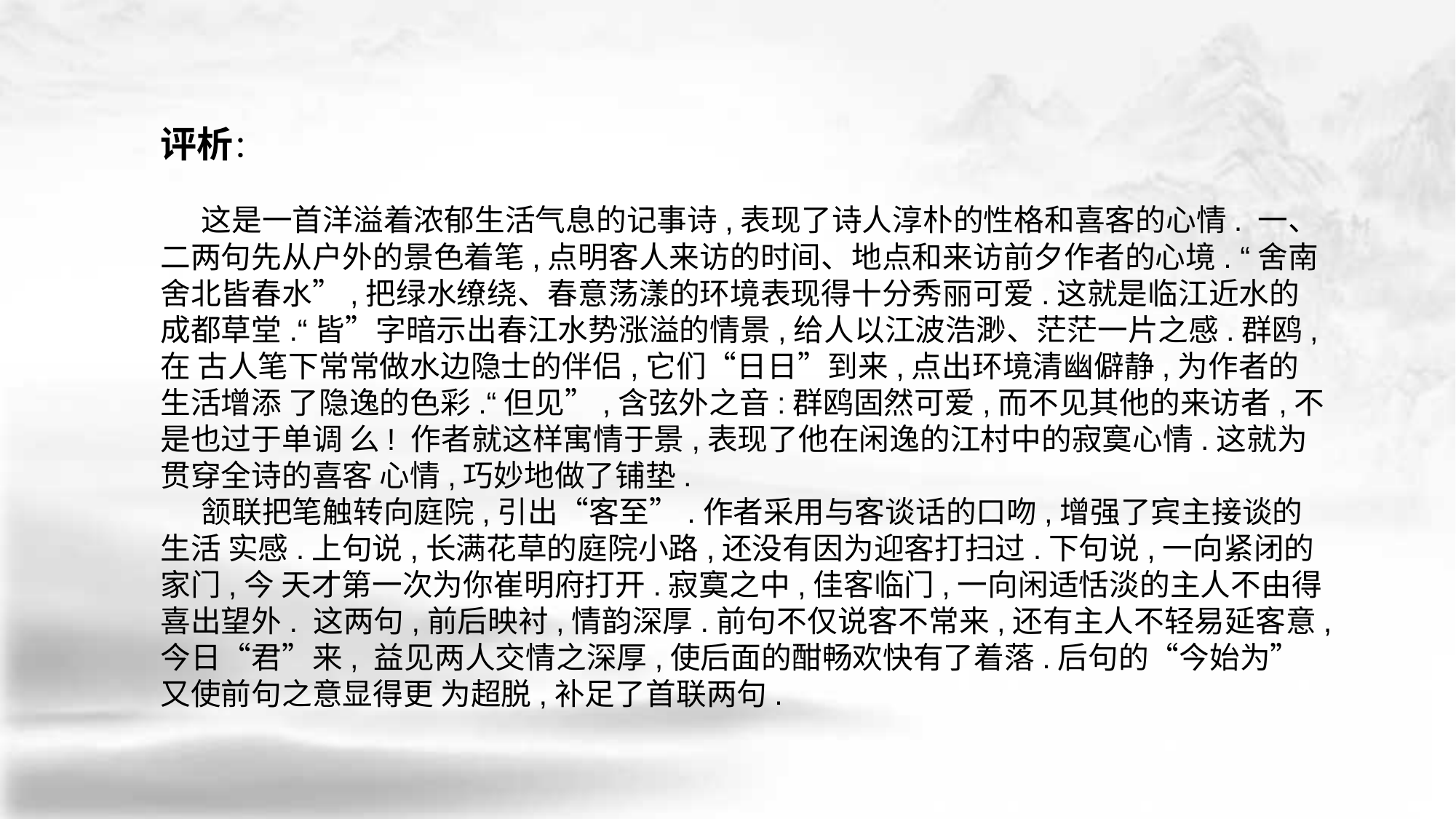

评析：

     这是一首洋溢着浓郁生活气息的记事诗,表现了诗人淳朴的性格和喜客的心情. 一、二两句先从户外的景色着笔,点明客人来访的时间、地点和来访前夕作者的心境. “舍南舍北皆春水”,把绿水缭绕、春意荡漾的环境表现得十分秀丽可爱.这就是临江近水的 成都草堂.“皆”字暗示出春江水势涨溢的情景,给人以江波浩渺、茫茫一片之感.群鸥,在 古人笔下常常做水边隐士的伴侣,它们“日日”到来,点出环境清幽僻静,为作者的生活增添 了隐逸的色彩.“但见”,含弦外之音:群鸥固然可爱,而不见其他的来访者,不是也过于单调 么! 作者就这样寓情于景,表现了他在闲逸的江村中的寂寞心情.这就为贯穿全诗的喜客 心情,巧妙地做了铺垫.
     颔联把笔触转向庭院,引出“客至”.作者采用与客谈话的口吻,增强了宾主接谈的生活 实感.上句说,长满花草的庭院小路,还没有因为迎客打扫过.下句说,一向紧闭的家门,今 天才第一次为你崔明府打开.寂寞之中,佳客临门,一向闲适恬淡的主人不由得喜出望外. 这两句,前后映衬,情韵深厚.前句不仅说客不常来,还有主人不轻易延客意,今日“君”来, 益见两人交情之深厚,使后面的酣畅欢快有了着落.后句的“今始为”又使前句之意显得更 为超脱,补足了首联两句.